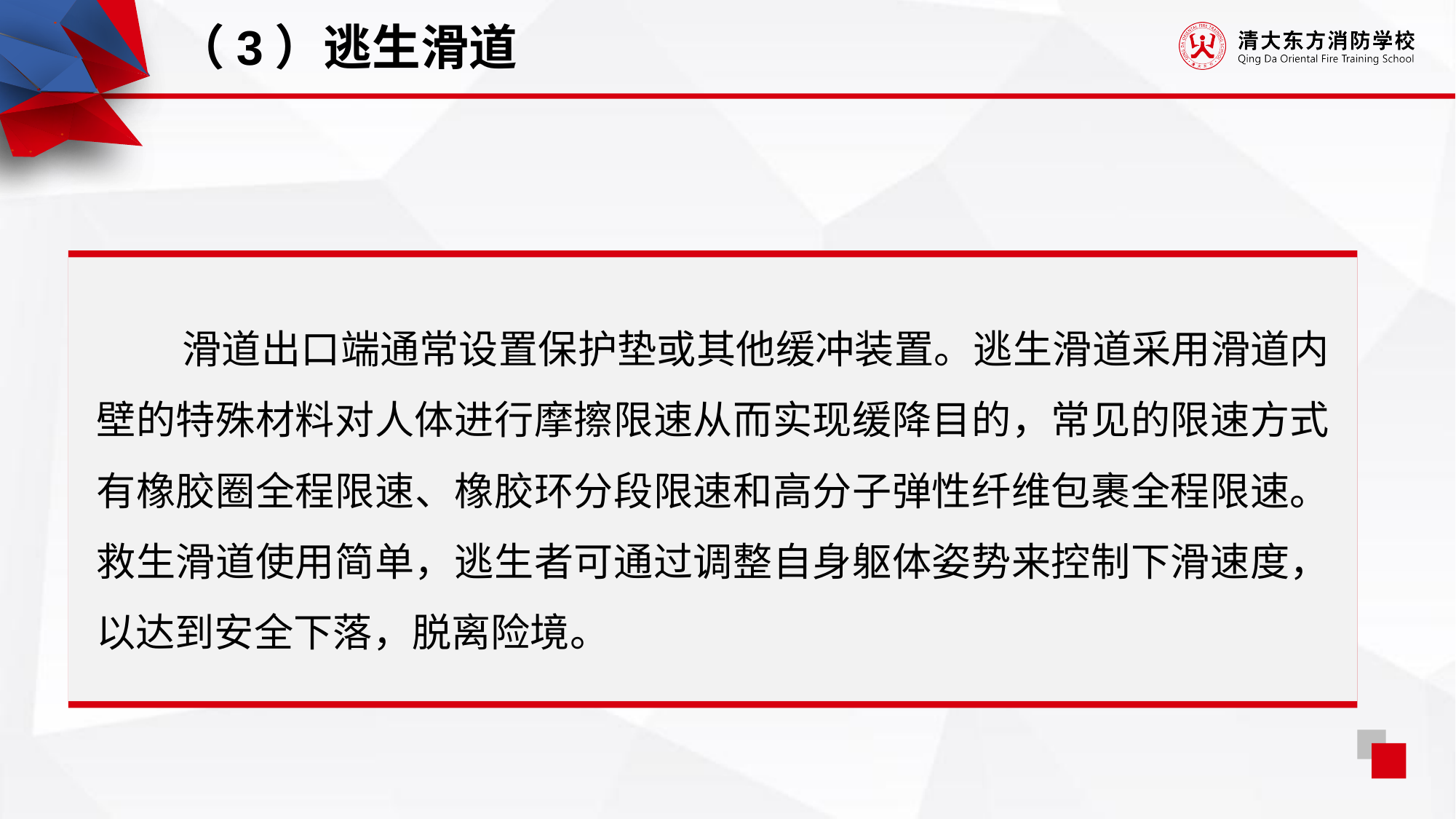

（3）逃生滑道

滑道出口端通常设置保护垫或其他缓冲装置。逃生滑道采用滑道内壁的特殊材料对人体进行摩擦限速从而实现缓降目的，常见的限速方式有橡胶圈全程限速、橡胶环分段限速和高分子弹性纤维包裹全程限速。救生滑道使用简单，逃生者可通过调整自身躯体姿势来控制下滑速度，以达到安全下落，脱离险境。